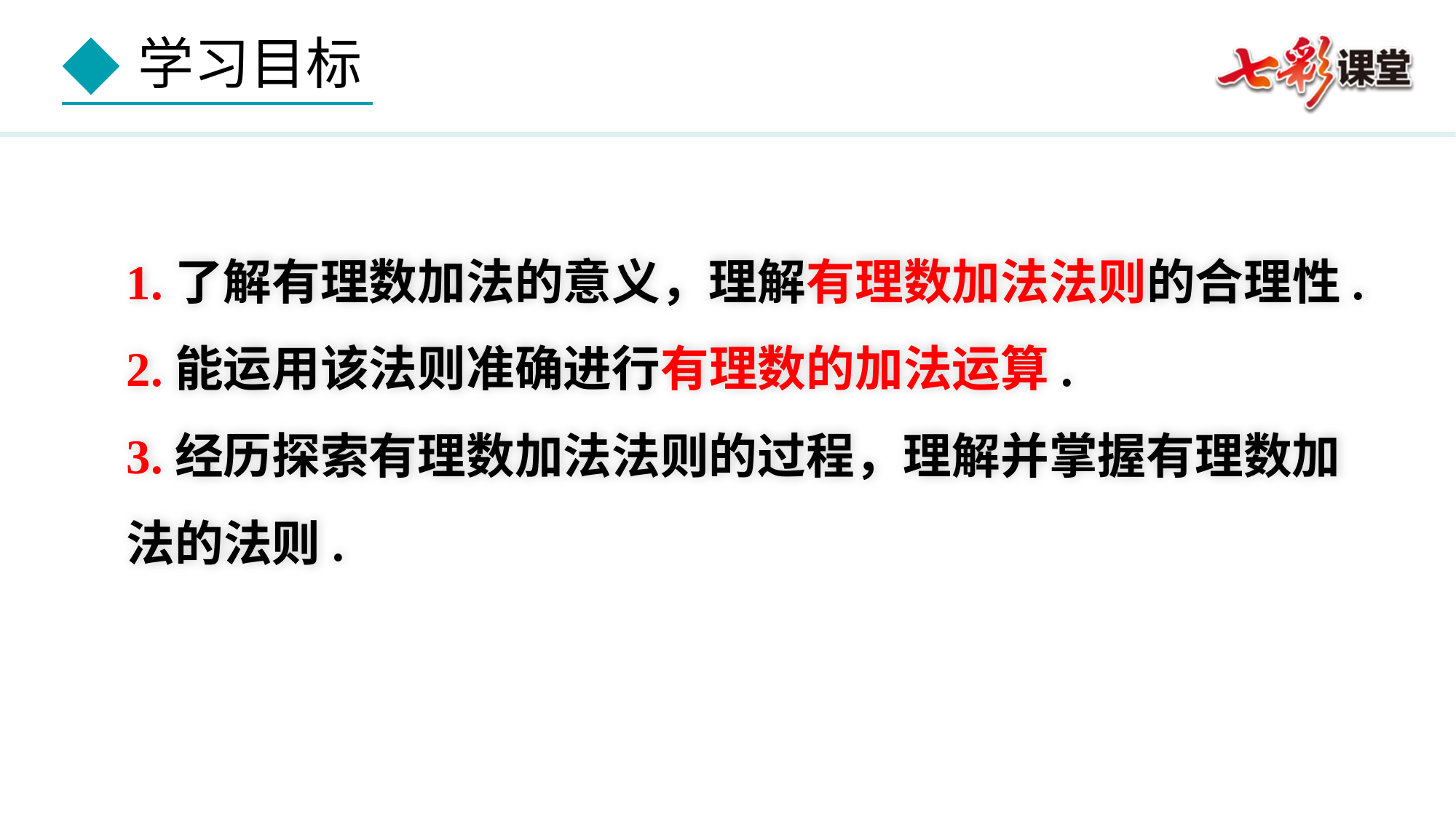

1.了解有理数加法的意义，理解有理数加法法则的合理性.
2.能运用该法则准确进行有理数的加法运算.
3.经历探索有理数加法法则的过程，理解并掌握有理数加法的法则.